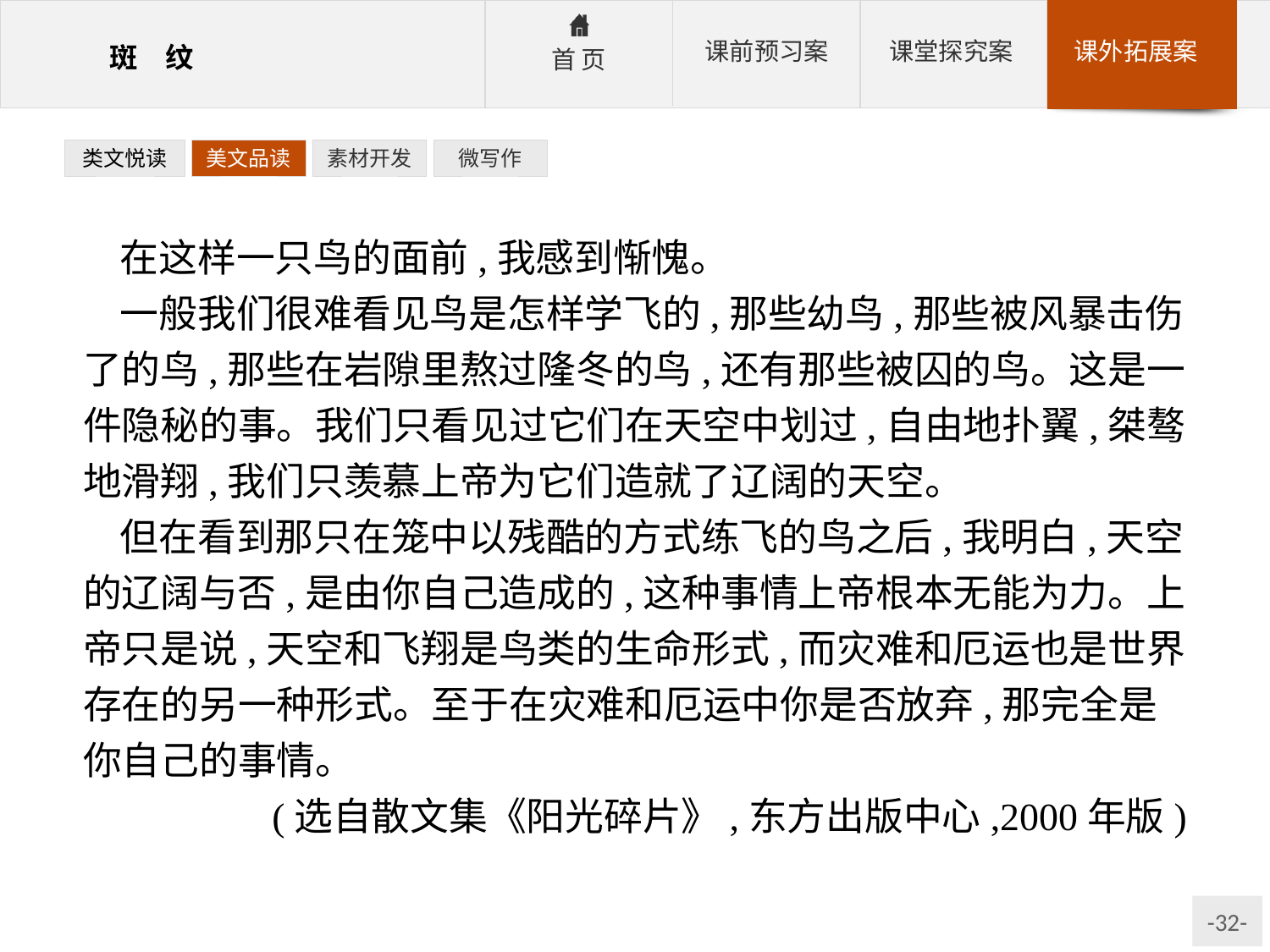

类文悦读
美文品读
素材开发
微写作
在这样一只鸟的面前,我感到惭愧。
一般我们很难看见鸟是怎样学飞的,那些幼鸟,那些被风暴击伤了的鸟,那些在岩隙里熬过隆冬的鸟,还有那些被囚的鸟。这是一件隐秘的事。我们只看见过它们在天空中划过,自由地扑翼,桀骜地滑翔,我们只羡慕上帝为它们造就了辽阔的天空。
但在看到那只在笼中以残酷的方式练飞的鸟之后,我明白,天空的辽阔与否,是由你自己造成的,这种事情上帝根本无能为力。上帝只是说,天空和飞翔是鸟类的生命形式,而灾难和厄运也是世界存在的另一种形式。至于在灾难和厄运中你是否放弃,那完全是你自己的事情。
(选自散文集《阳光碎片》,东方出版中心,2000年版)